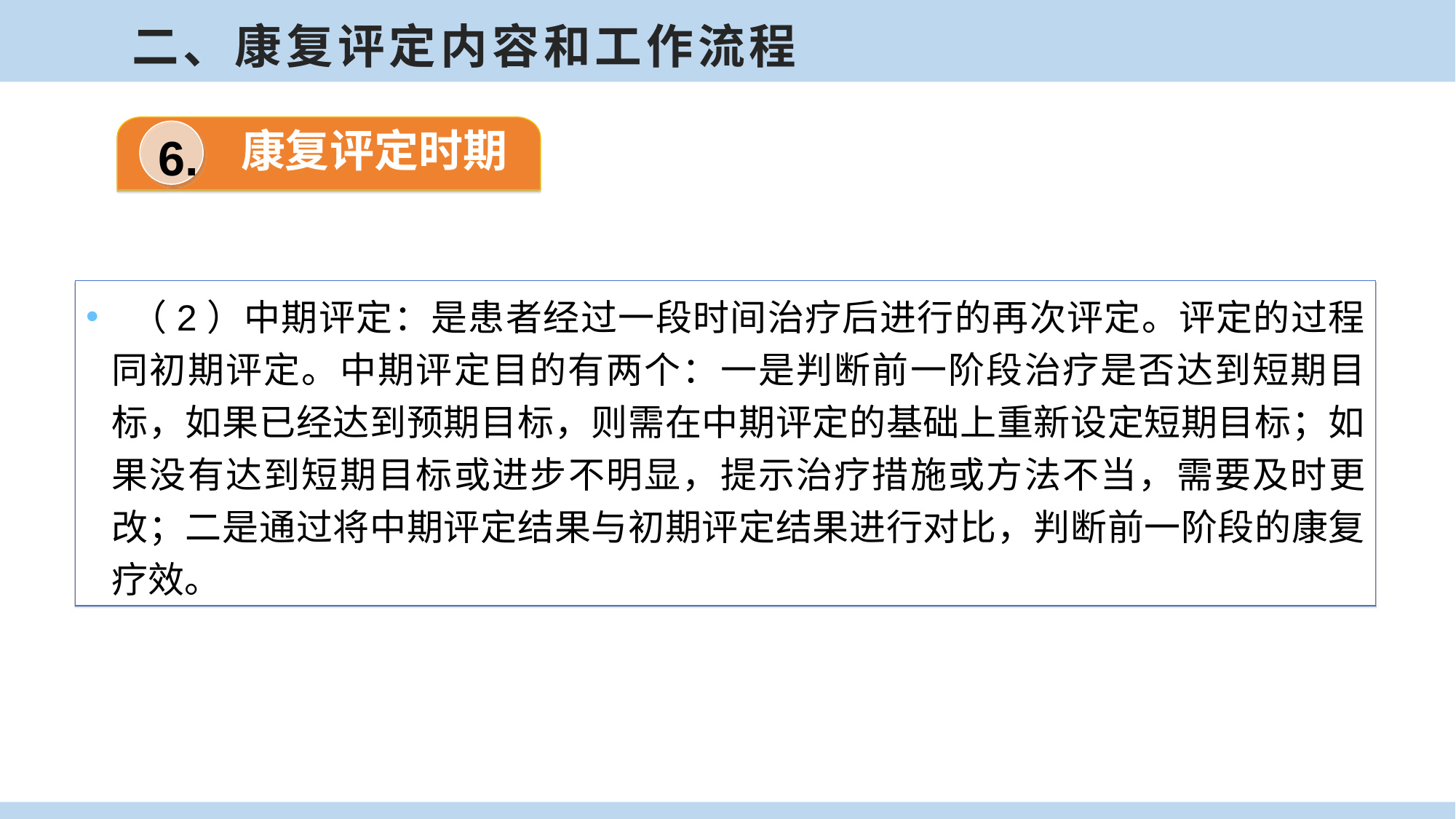

二、康复评定内容和工作流程

康复评定时期

6.
 （2）中期评定：是患者经过一段时间治疗后进行的再次评定。评定的过程同初期评定。中期评定目的有两个：一是判断前一阶段治疗是否达到短期目标，如果已经达到预期目标，则需在中期评定的基础上重新设定短期目标；如果没有达到短期目标或进步不明显，提示治疗措施或方法不当，需要及时更改；二是通过将中期评定结果与初期评定结果进行对比，判断前一阶段的康复疗效。